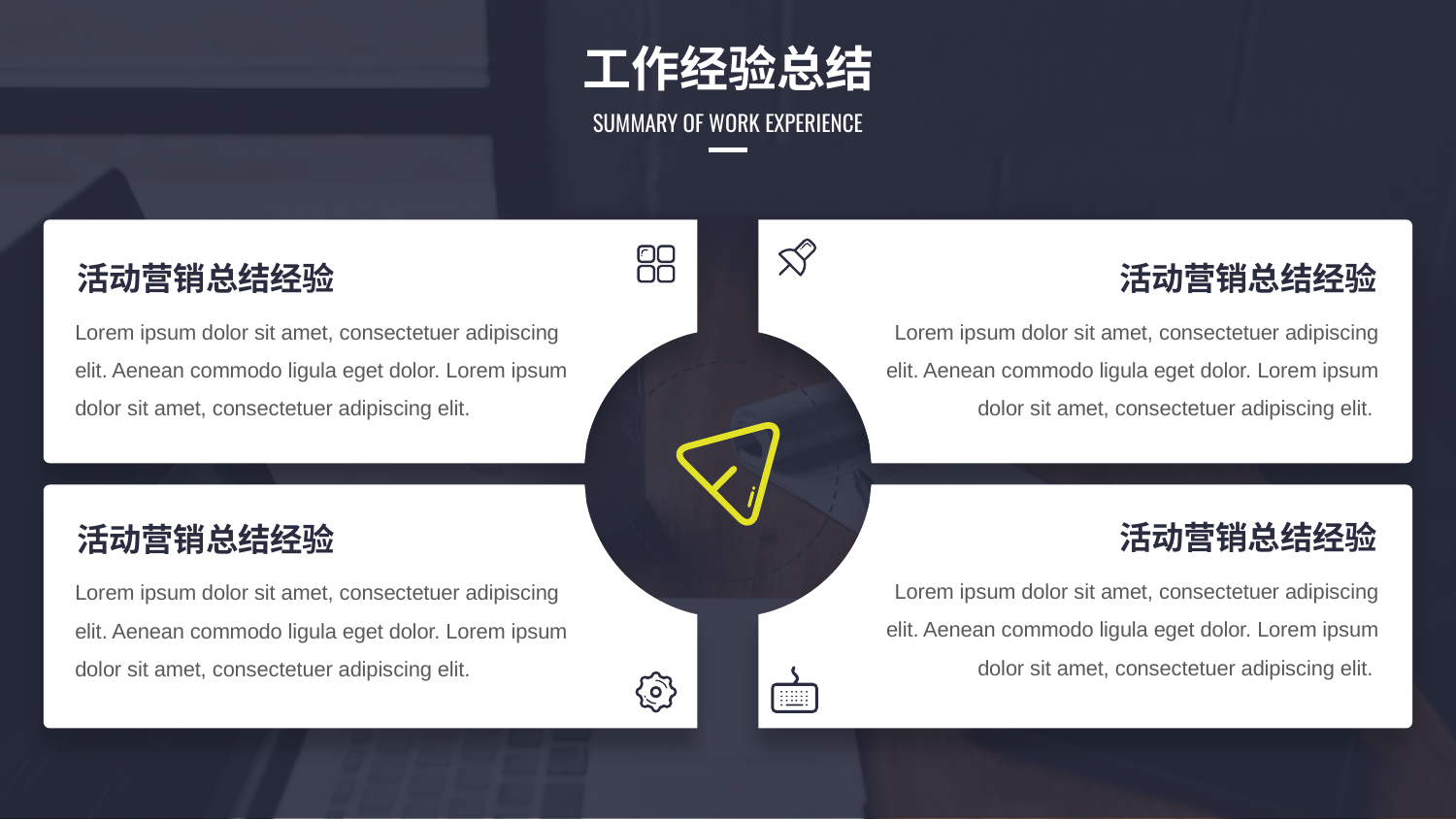

工作经验总结
SUMMARY OF WORK EXPERIENCE

活动营销总结经验
活动营销总结经验
Lorem ipsum dolor sit amet, consectetuer adipiscing elit. Aenean commodo ligula eget dolor. Lorem ipsum dolor sit amet, consectetuer adipiscing elit.
Lorem ipsum dolor sit amet, consectetuer adipiscing elit. Aenean commodo ligula eget dolor. Lorem ipsum dolor sit amet, consectetuer adipiscing elit.

活动营销总结经验
活动营销总结经验
Lorem ipsum dolor sit amet, consectetuer adipiscing elit. Aenean commodo ligula eget dolor. Lorem ipsum dolor sit amet, consectetuer adipiscing elit.
Lorem ipsum dolor sit amet, consectetuer adipiscing elit. Aenean commodo ligula eget dolor. Lorem ipsum dolor sit amet, consectetuer adipiscing elit.